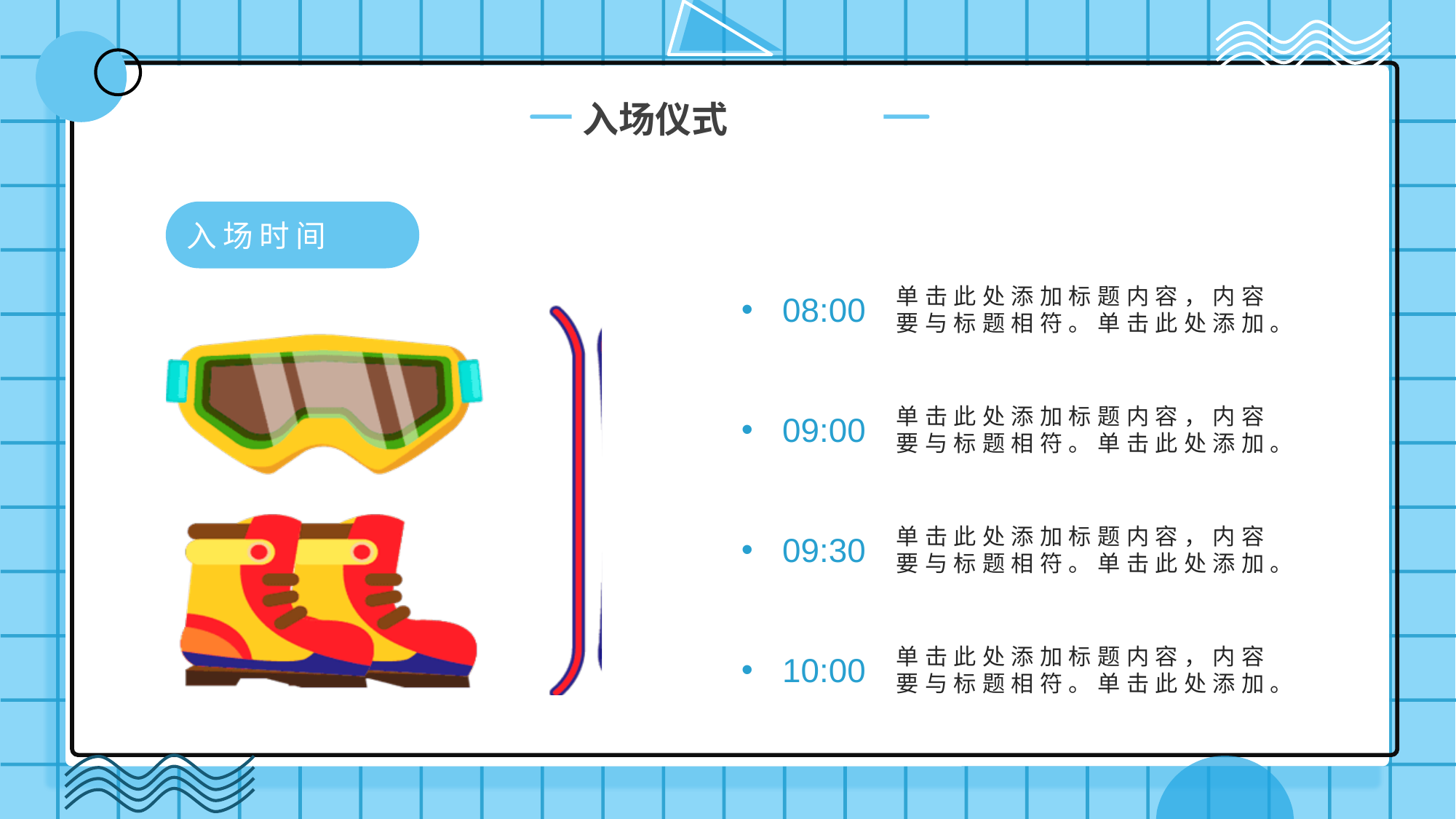

入场仪式

入场时间
单击此处添加标题内容，内容要与标题相符。单击此处添加。
08:00

单击此处添加标题内容，内容要与标题相符。单击此处添加。
09:00
单击此处添加标题内容，内容要与标题相符。单击此处添加。
09:30
单击此处添加标题内容，内容要与标题相符。单击此处添加。
10:00